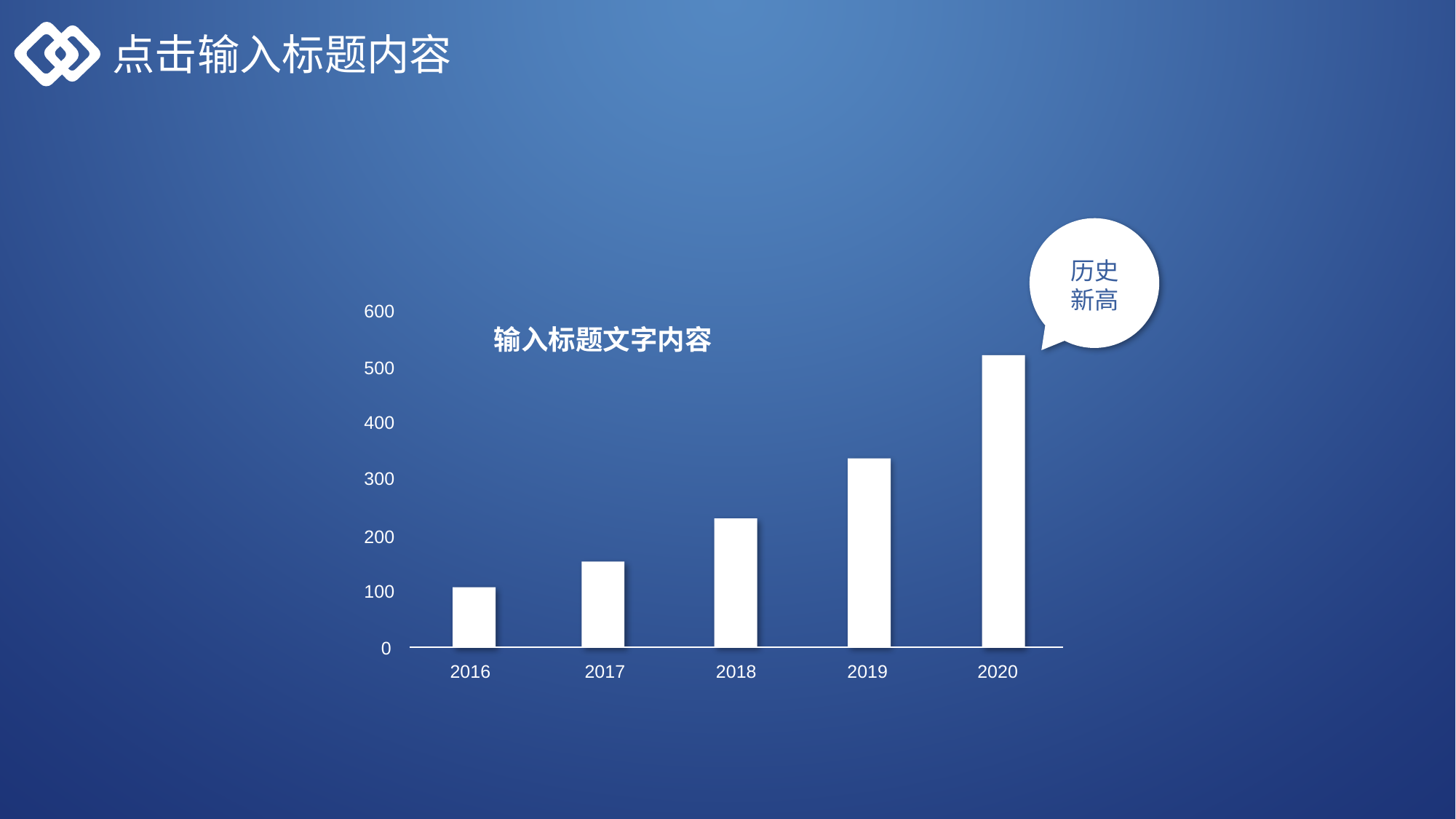

点击输入标题内容

历史新高
600
500
400
300
200
100
0
输入标题文字内容

2016
2017
2018
2019
2020